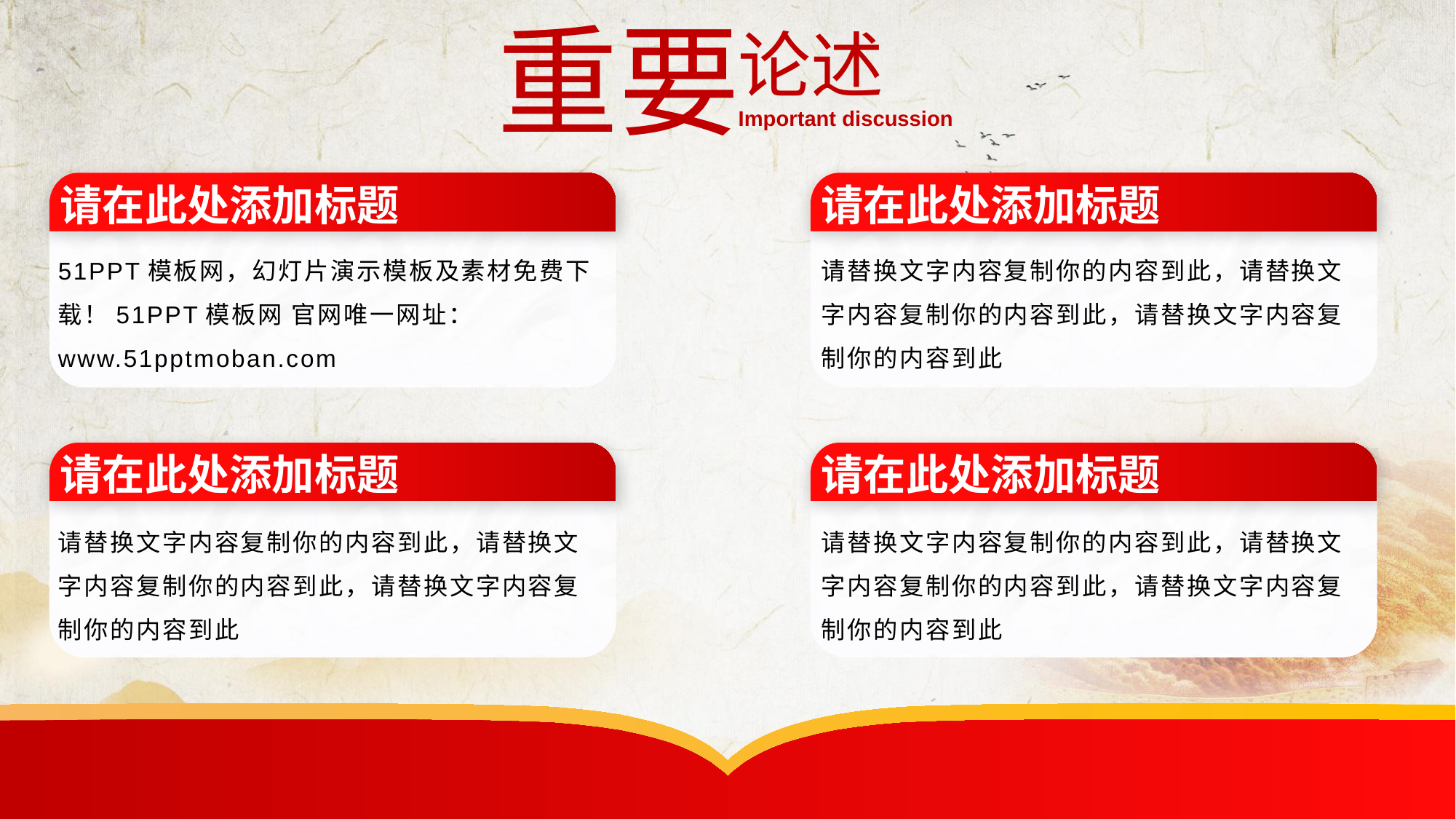

重要
论述
Important discussion
请在此处添加标题
请在此处添加标题

51PPT模板网，幻灯片演示模板及素材免费下载！51PPT模板网 官网唯一网址：www.51pptmoban.com
请替换文字内容复制你的内容到此，请替换文字内容复制你的内容到此，请替换文字内容复制你的内容到此
请在此处添加标题
请在此处添加标题

请替换文字内容复制你的内容到此，请替换文字内容复制你的内容到此，请替换文字内容复制你的内容到此
请替换文字内容复制你的内容到此，请替换文字内容复制你的内容到此，请替换文字内容复制你的内容到此